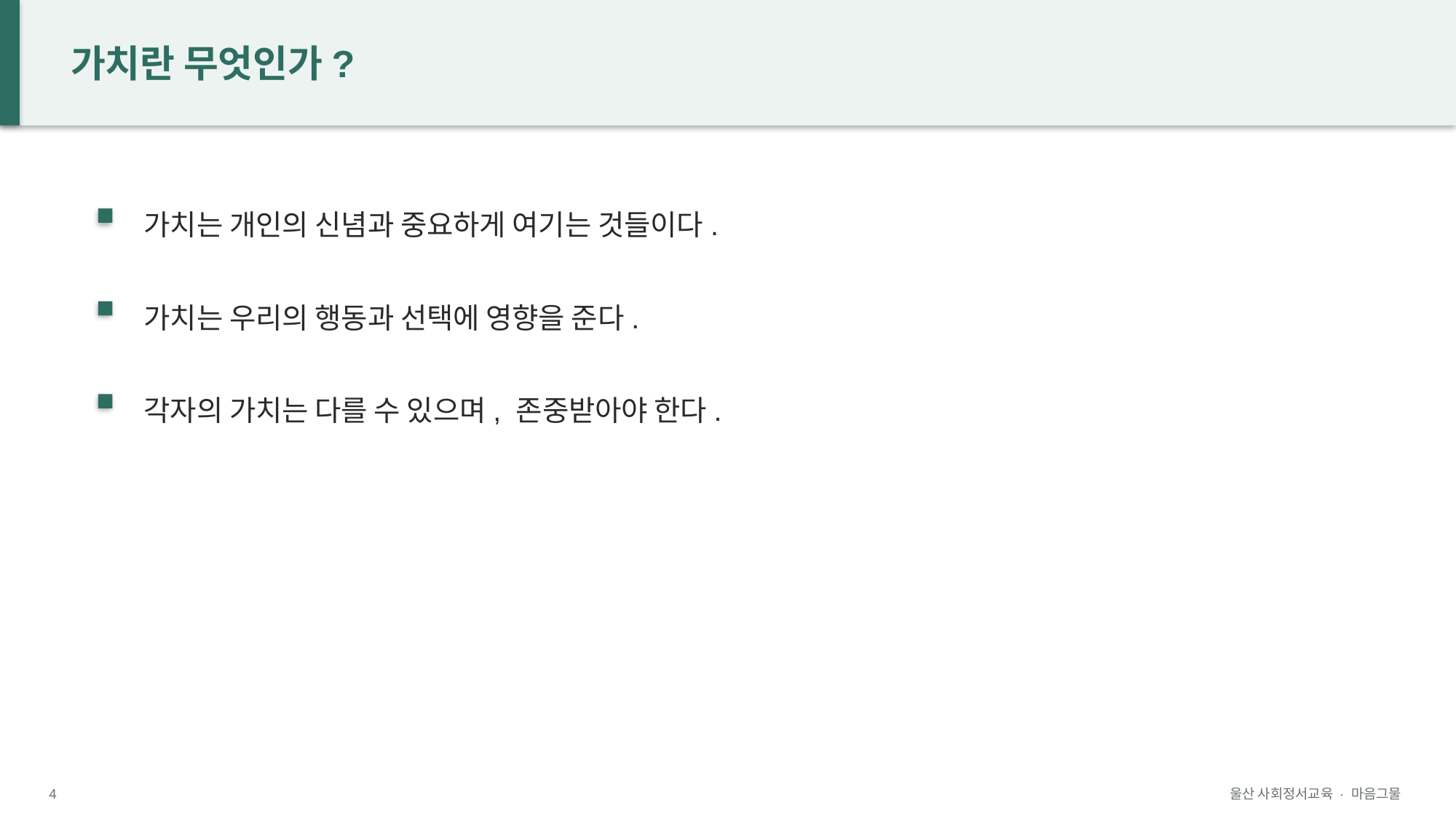

가치란 무엇인가?
가치는 개인의 신념과 중요하게 여기는 것들이다.

가치는 우리의 행동과 선택에 영향을 준다.

각자의 가치는 다를 수 있으며, 존중받아야 한다.

4
울산 사회정서교육 · 마음그물